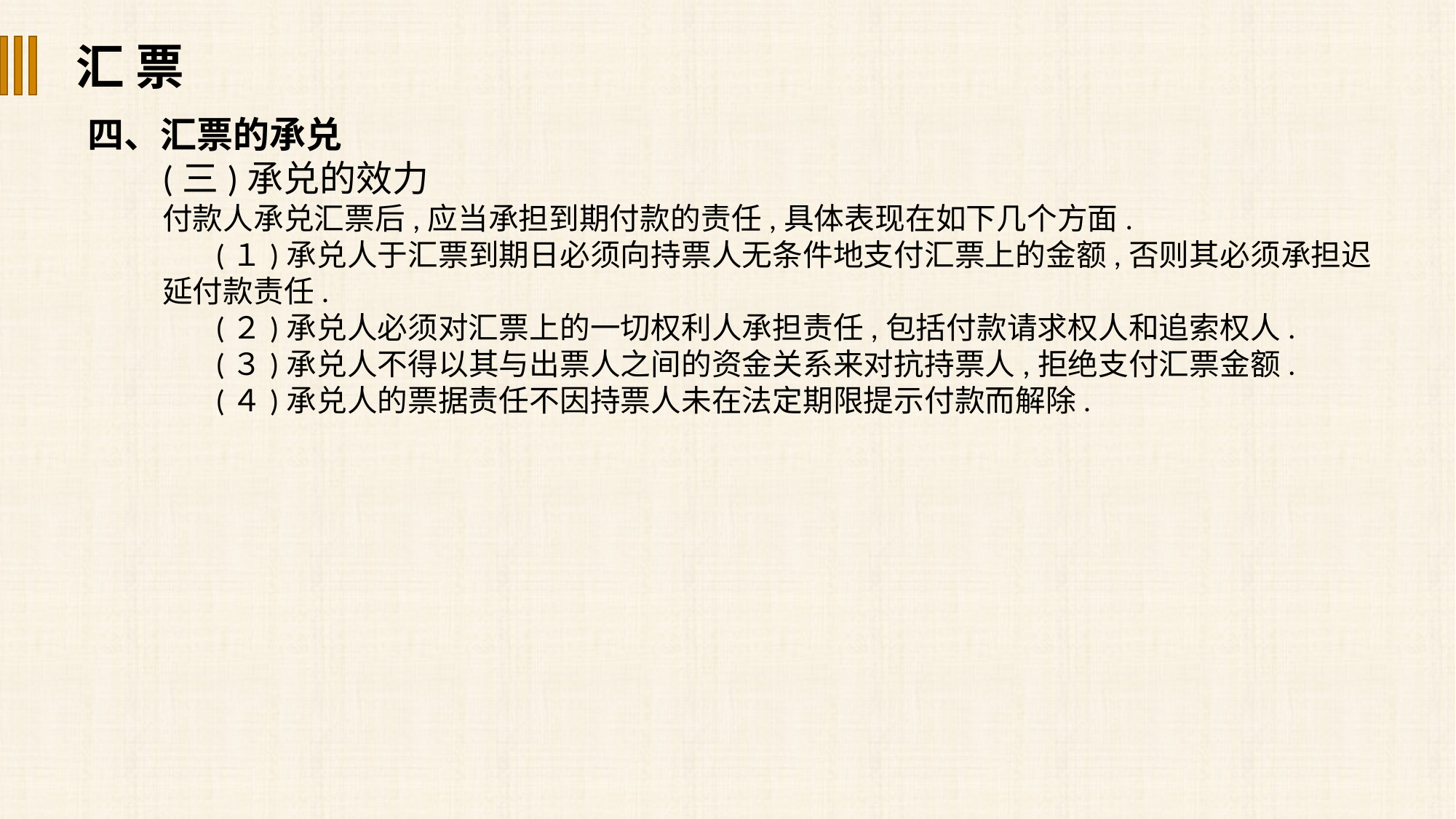

汇 票

四、汇票的承兑
(三)承兑的效力
付款人承兑汇票后,应当承担到期付款的责任,具体表现在如下几个方面.
(１)承兑人于汇票到期日必须向持票人无条件地支付汇票上的金额,否则其必须承担迟延付款责任.
(２)承兑人必须对汇票上的一切权利人承担责任,包括付款请求权人和追索权人.
(３)承兑人不得以其与出票人之间的资金关系来对抗持票人,拒绝支付汇票金额.
(４)承兑人的票据责任不因持票人未在法定期限提示付款而解除.